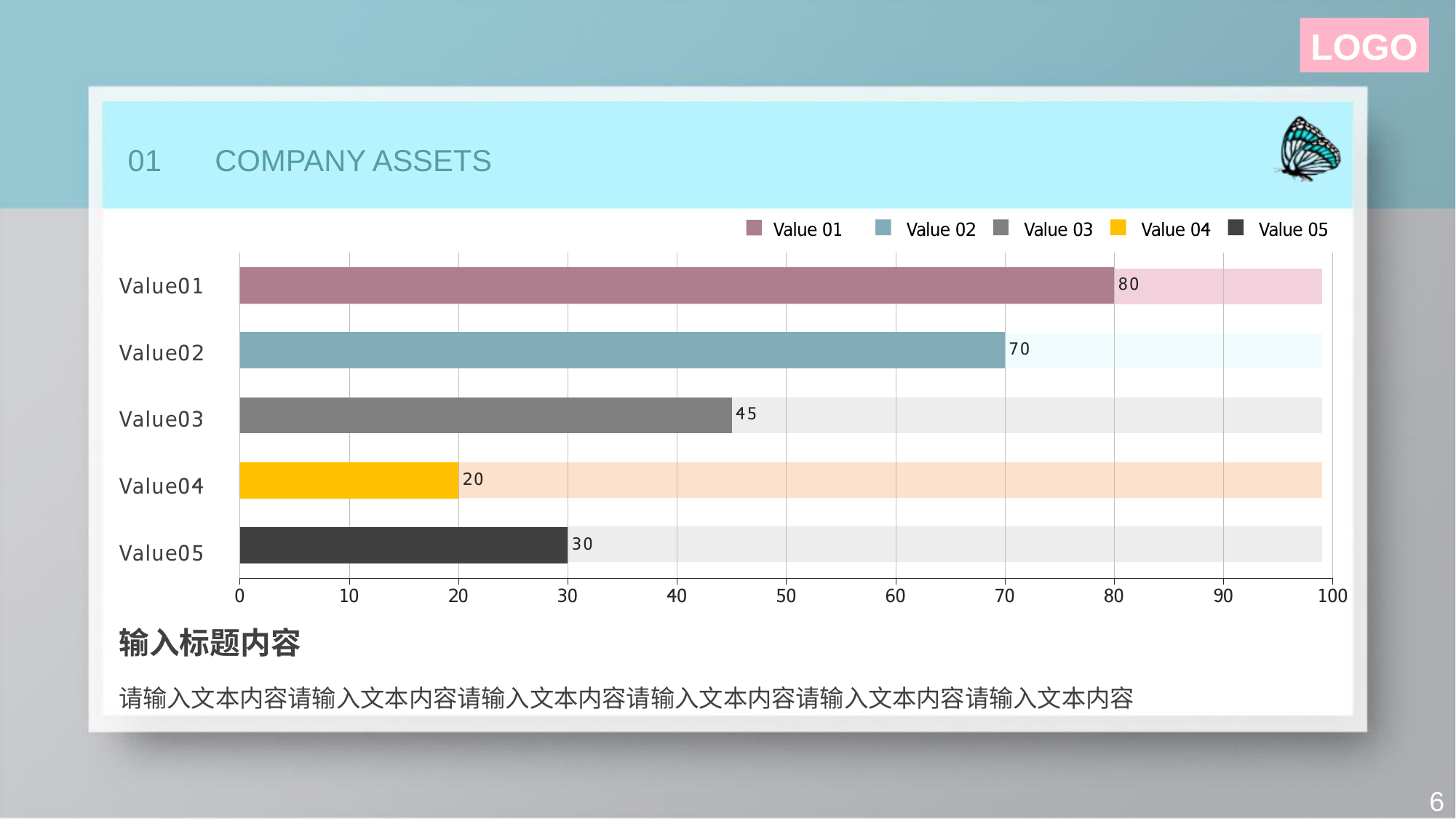

Value 01

Value 02

Value 03

Value 04

Value 05

### Chart

| Category | 계열 1 |
|---|---|
| value01 | 30.0 |
| value02 | 20.0 |
| value03 | 45.0 |
| value04 | 70.0 |
| value05 | 80.0 |
Value01
Value02
Value03
Value04
Value05

输入标题内容
请输入文本内容请输入文本内容请输入文本内容请输入文本内容请输入文本内容请输入文本内容
6